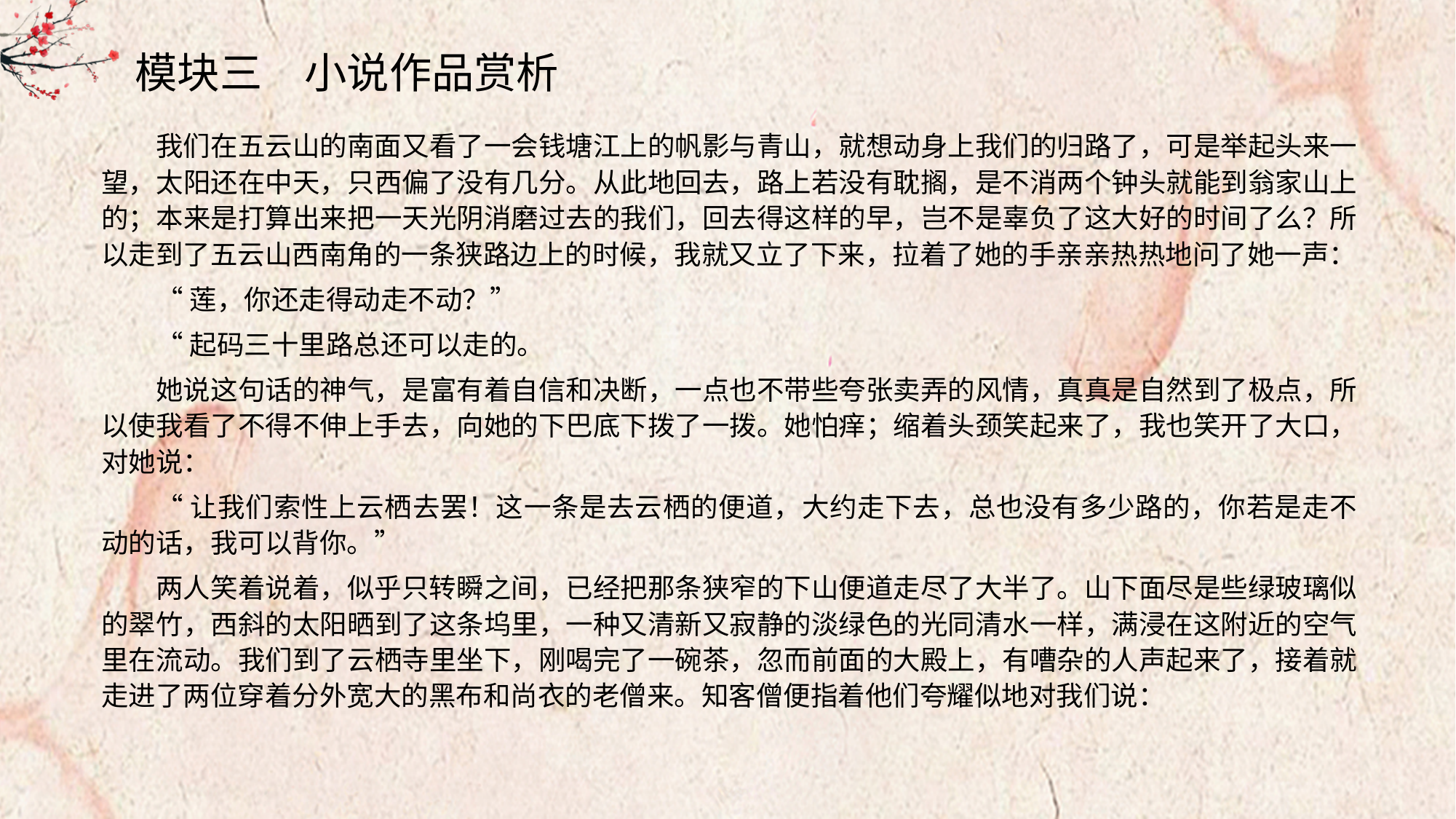

模块三　小说作品赏析
我们在五云山的南面又看了一会钱塘江上的帆影与青山，就想动身上我们的归路了，可是举起头来一望，太阳还在中天，只西偏了没有几分。从此地回去，路上若没有耽搁，是不消两个钟头就能到翁家山上的；本来是打算出来把一天光阴消磨过去的我们，回去得这样的早，岂不是辜负了这大好的时间了么？所以走到了五云山西南角的一条狭路边上的时候，我就又立了下来，拉着了她的手亲亲热热地问了她一声：
“莲，你还走得动走不动？”
“起码三十里路总还可以走的。
她说这句话的神气，是富有着自信和决断，一点也不带些夸张卖弄的风情，真真是自然到了极点，所以使我看了不得不伸上手去，向她的下巴底下拨了一拨。她怕痒；缩着头颈笑起来了，我也笑开了大口，对她说：
“让我们索性上云栖去罢！这一条是去云栖的便道，大约走下去，总也没有多少路的，你若是走不动的话，我可以背你。”
两人笑着说着，似乎只转瞬之间，已经把那条狭窄的下山便道走尽了大半了。山下面尽是些绿玻璃似的翠竹，西斜的太阳晒到了这条坞里，一种又清新又寂静的淡绿色的光同清水一样，满浸在这附近的空气里在流动。我们到了云栖寺里坐下，刚喝完了一碗茶，忽而前面的大殿上，有嘈杂的人声起来了，接着就走进了两位穿着分外宽大的黑布和尚衣的老僧来。知客僧便指着他们夸耀似地对我们说：